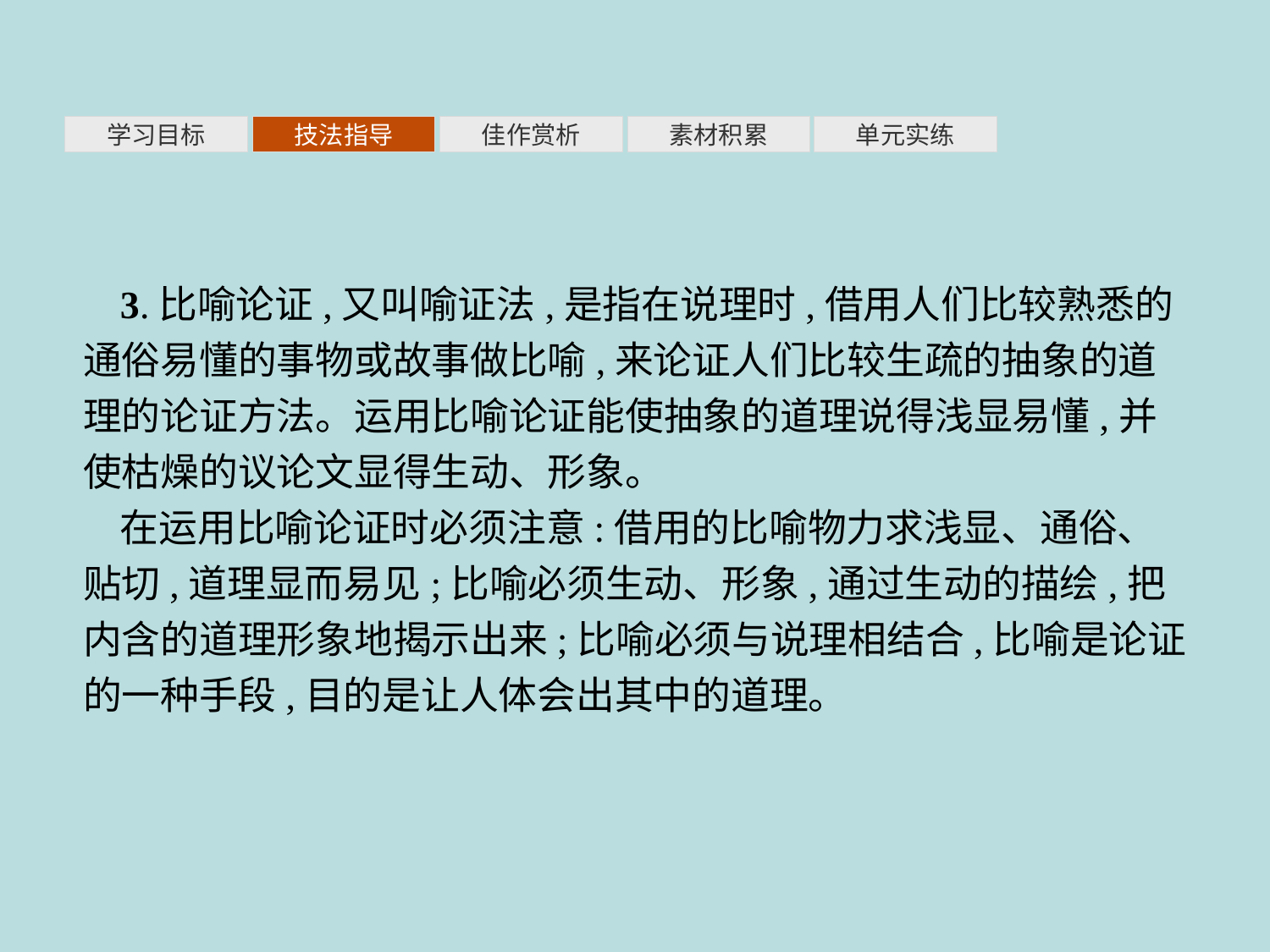

素材积累
学习目标
技法指导
佳作赏析
单元实练
3.比喻论证,又叫喻证法,是指在说理时,借用人们比较熟悉的通俗易懂的事物或故事做比喻,来论证人们比较生疏的抽象的道理的论证方法。运用比喻论证能使抽象的道理说得浅显易懂,并使枯燥的议论文显得生动、形象。
在运用比喻论证时必须注意:借用的比喻物力求浅显、通俗、贴切,道理显而易见;比喻必须生动、形象,通过生动的描绘,把内含的道理形象地揭示出来;比喻必须与说理相结合,比喻是论证的一种手段,目的是让人体会出其中的道理。